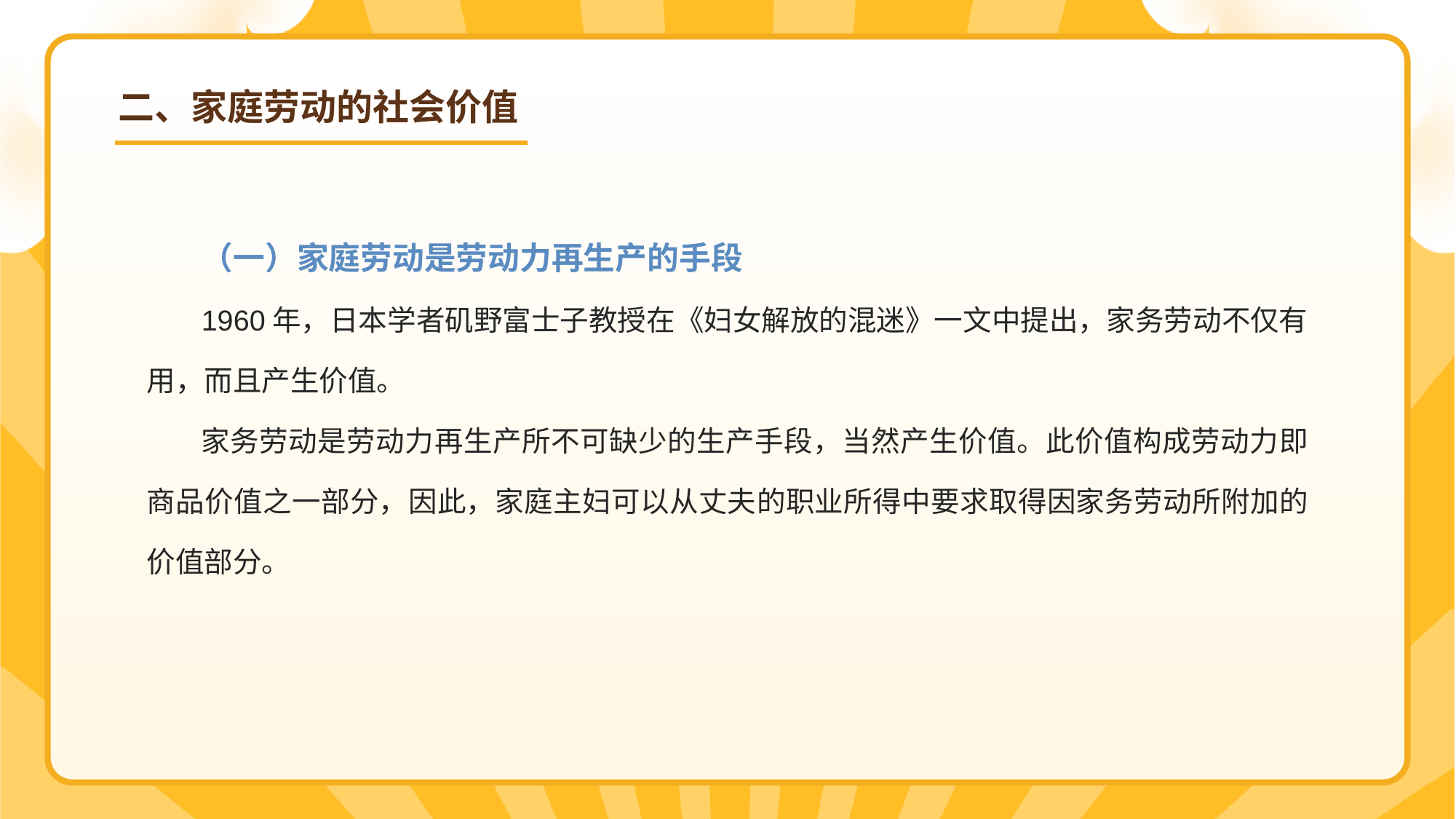

二、家庭劳动的社会价值
（一）家庭劳动是劳动力再生产的手段
1960年，日本学者矶野富士子教授在《妇女解放的混迷》一文中提出，家务劳动不仅有用，而且产生价值。
家务劳动是劳动力再生产所不可缺少的生产手段，当然产生价值。此价值构成劳动力即商品价值之一部分，因此，家庭主妇可以从丈夫的职业所得中要求取得因家务劳动所附加的价值部分。